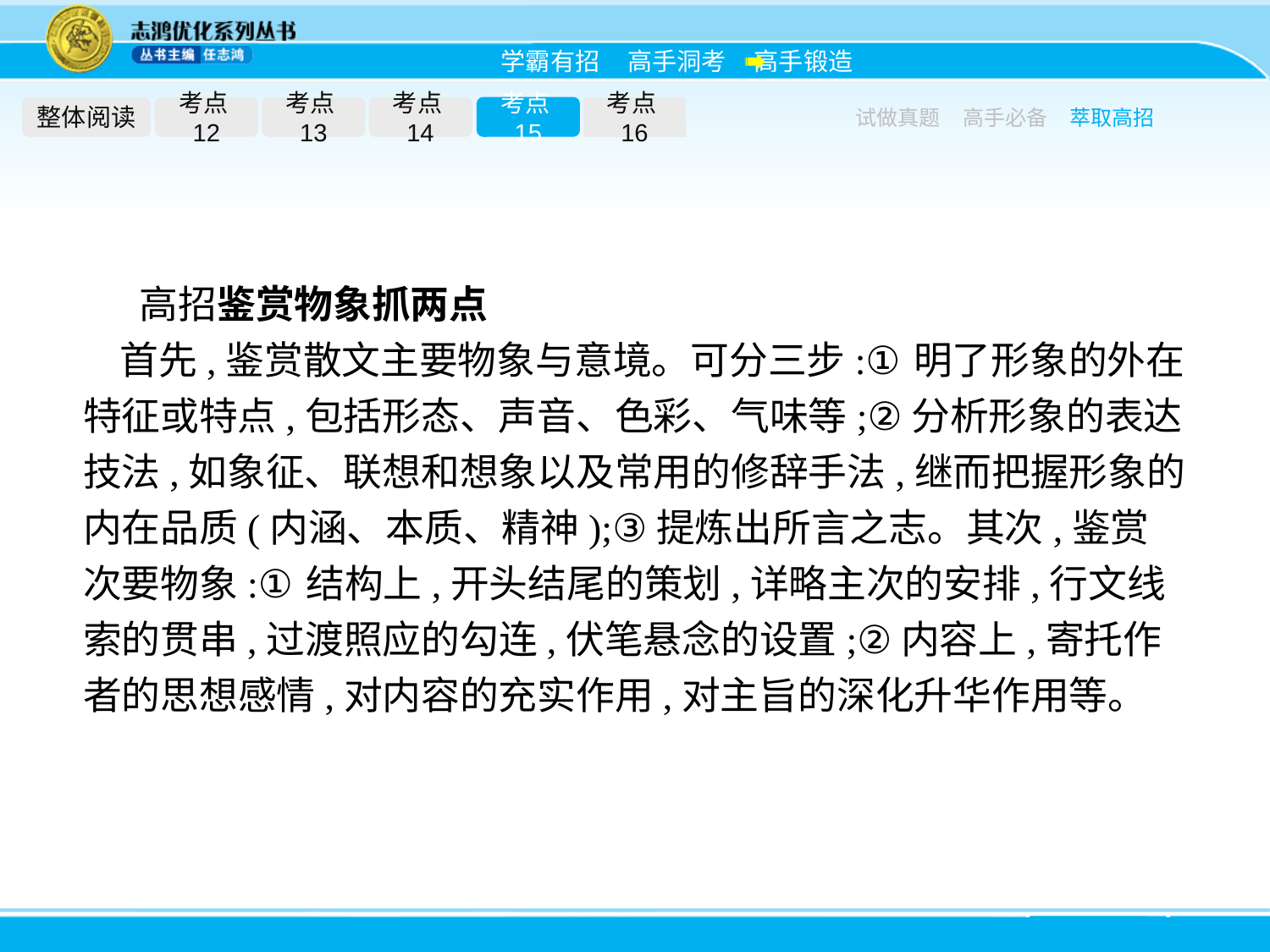

整体阅读
考点12
考点13
考点14
考点15
考点16
试做真题
高手必备
萃取高招
高招鉴赏物象抓两点
首先,鉴赏散文主要物象与意境。可分三步:①明了形象的外在特征或特点,包括形态、声音、色彩、气味等;②分析形象的表达技法,如象征、联想和想象以及常用的修辞手法,继而把握形象的内在品质(内涵、本质、精神);③提炼出所言之志。其次,鉴赏次要物象:①结构上,开头结尾的策划,详略主次的安排,行文线索的贯串,过渡照应的勾连,伏笔悬念的设置;②内容上,寄托作者的思想感情,对内容的充实作用,对主旨的深化升华作用等。